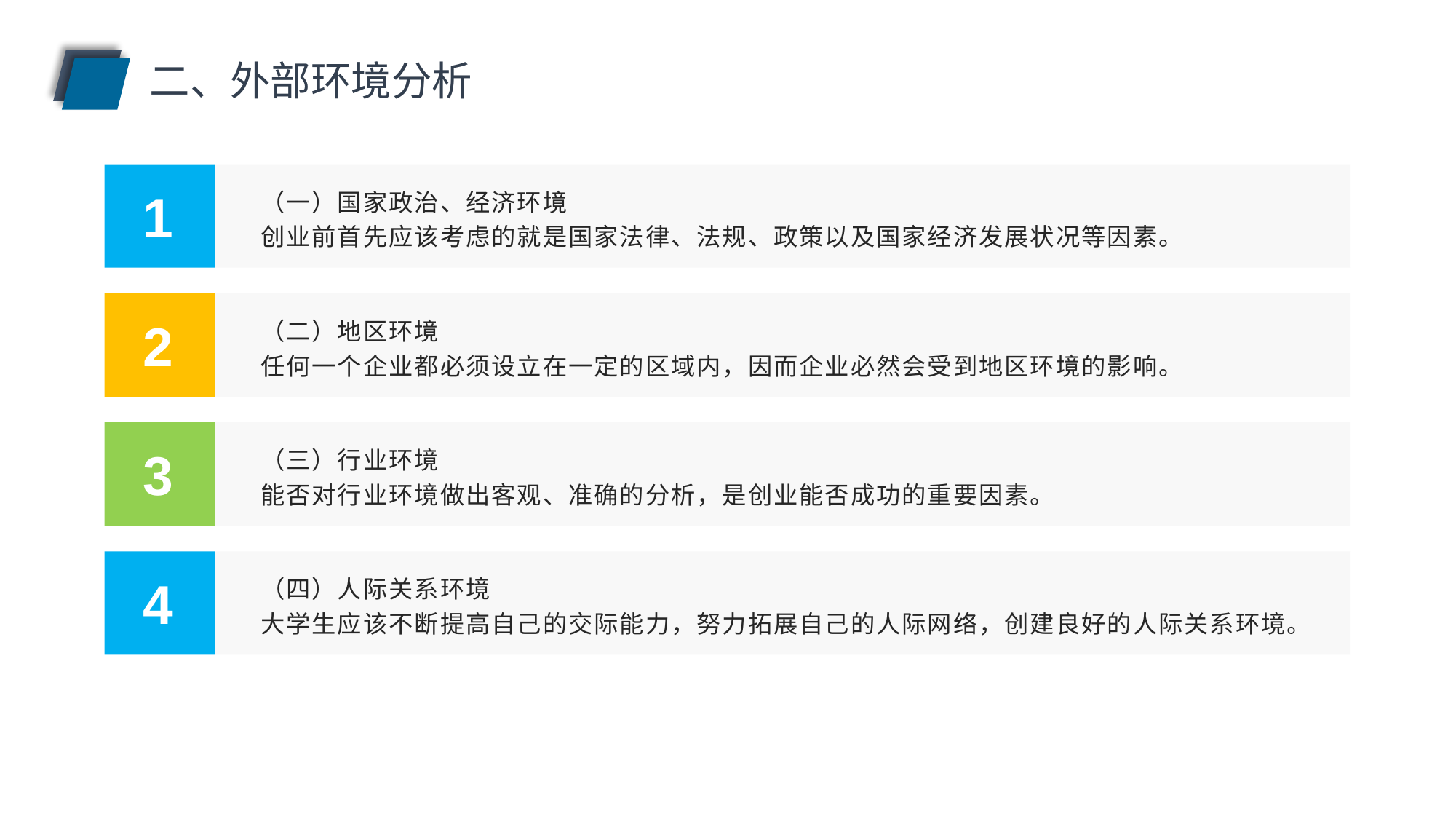

二、外部环境分析

（一）国家政治、经济环境
创业前首先应该考虑的就是国家法律、法规、政策以及国家经济发展状况等因素。
1

（二）地区环境
任何一个企业都必须设立在一定的区域内，因而企业必然会受到地区环境的影响。
2

（三）行业环境
能否对行业环境做出客观、准确的分析，是创业能否成功的重要因素。
3

（四）人际关系环境
大学生应该不断提高自己的交际能力，努力拓展自己的人际网络，创建良好的人际关系环境。
4